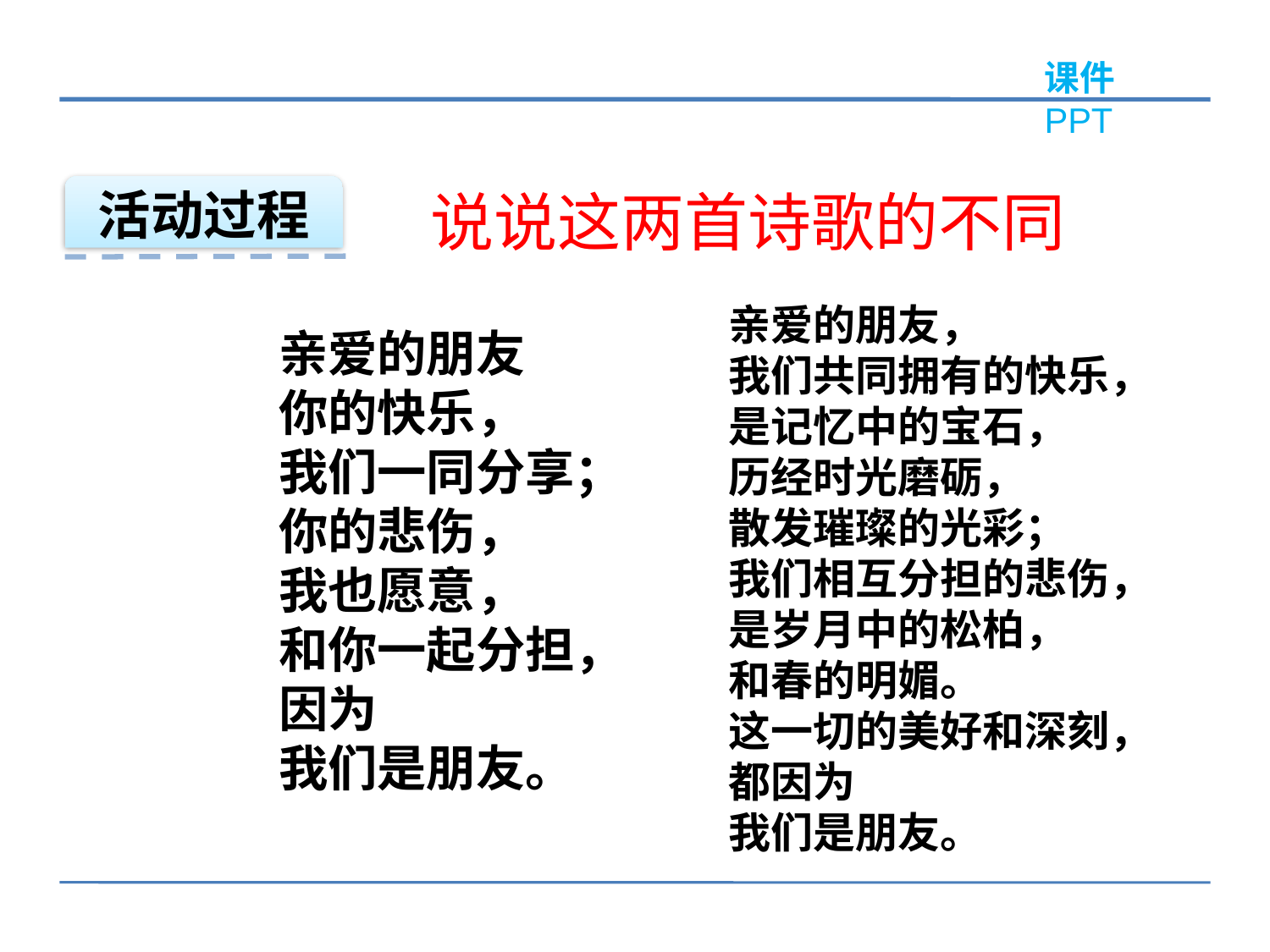

活动过程
说说这两首诗歌的不同
亲爱的朋友，
我们共同拥有的快乐，
是记忆中的宝石，
历经时光磨砺，
散发璀璨的光彩；
我们相互分担的悲伤，
是岁月中的松柏，
和春的明媚。
这一切的美好和深刻，
都因为
我们是朋友。
亲爱的朋友
你的快乐，
我们一同分享；
你的悲伤，
我也愿意，
和你一起分担，
因为
我们是朋友。